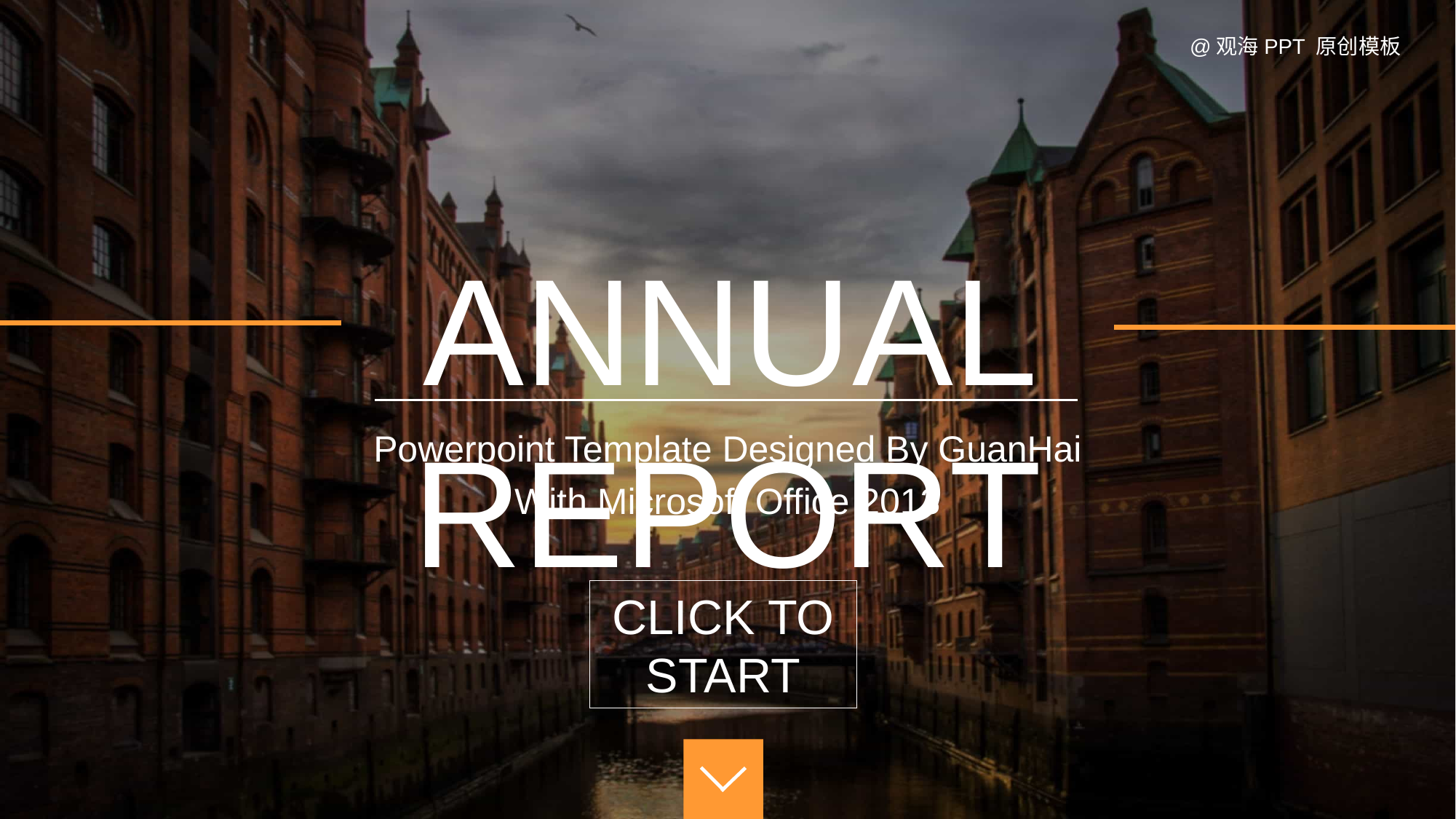

@观海PPT 原创模板
ANNUAL REPORT
Powerpoint Template Designed By GuanHai With Microsoft Office 2013
CLICK TO START